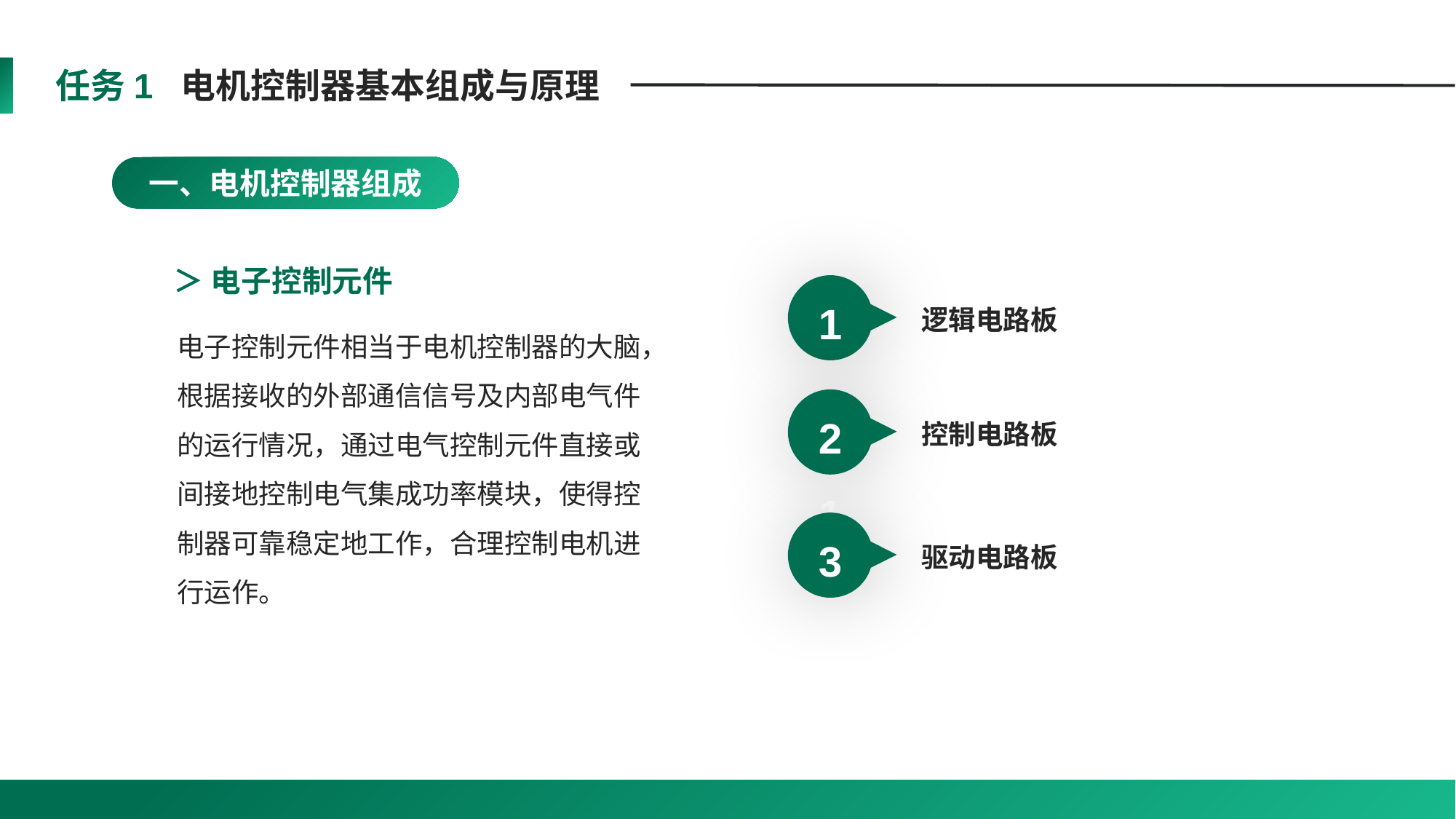

任务1  电机控制器基本组成与原理
一、电机控制器组成
＞ 电子控制元件

1
逻辑电路板

21
控制电路板

3
驱动电路板
电子控制元件相当于电机控制器的大脑，根据接收的外部通信信号及内部电气件的运行情况，通过电气控制元件直接或间接地控制电气集成功率模块，使得控制器可靠稳定地工作，合理控制电机进行运作。